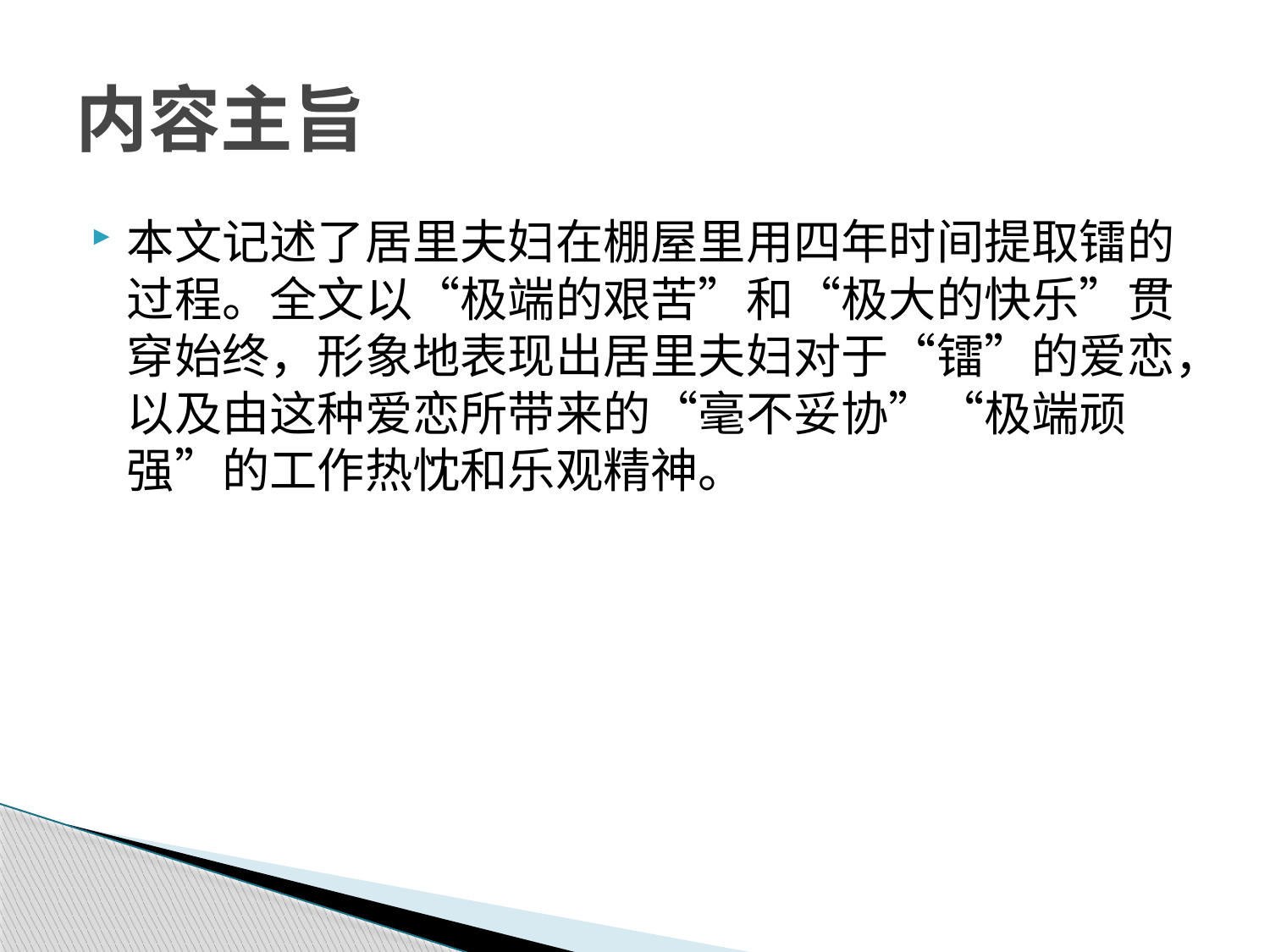

# 内容主旨
本文记述了居里夫妇在棚屋里用四年时间提取镭的过程。全文以“极端的艰苦”和“极大的快乐”贯穿始终，形象地表现出居里夫妇对于“镭”的爱恋，以及由这种爱恋所带来的“毫不妥协”“极端顽强”的工作热忱和乐观精神。